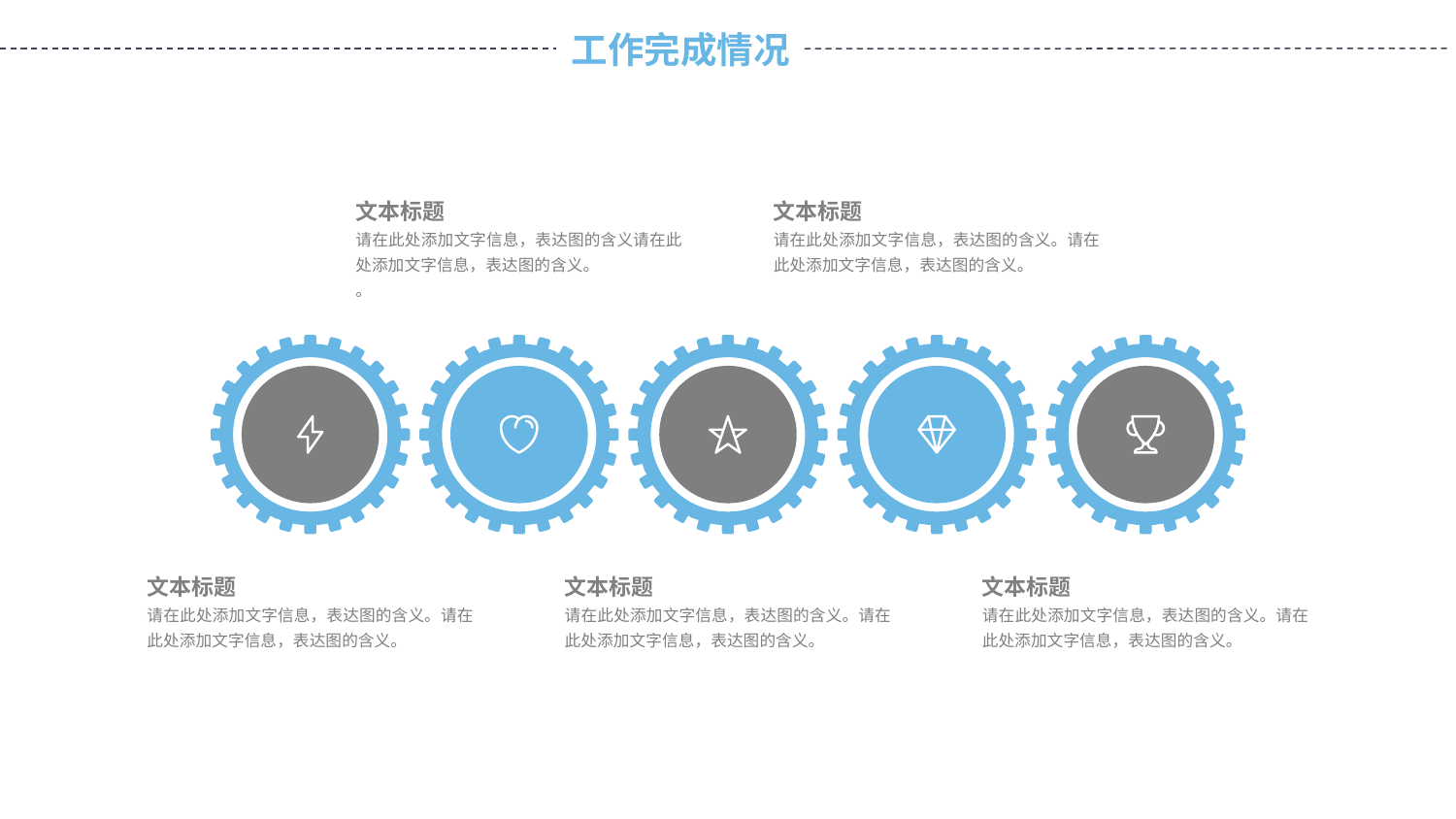

文本标题
请在此处添加文字信息，表达图的含义请在此处添加文字信息，表达图的含义。
。
文本标题
请在此处添加文字信息，表达图的含义。请在此处添加文字信息，表达图的含义。

文本标题
请在此处添加文字信息，表达图的含义。请在此处添加文字信息，表达图的含义。

文本标题
请在此处添加文字信息，表达图的含义。请在此处添加文字信息，表达图的含义。

文本标题
请在此处添加文字信息，表达图的含义。请在此处添加文字信息，表达图的含义。

10